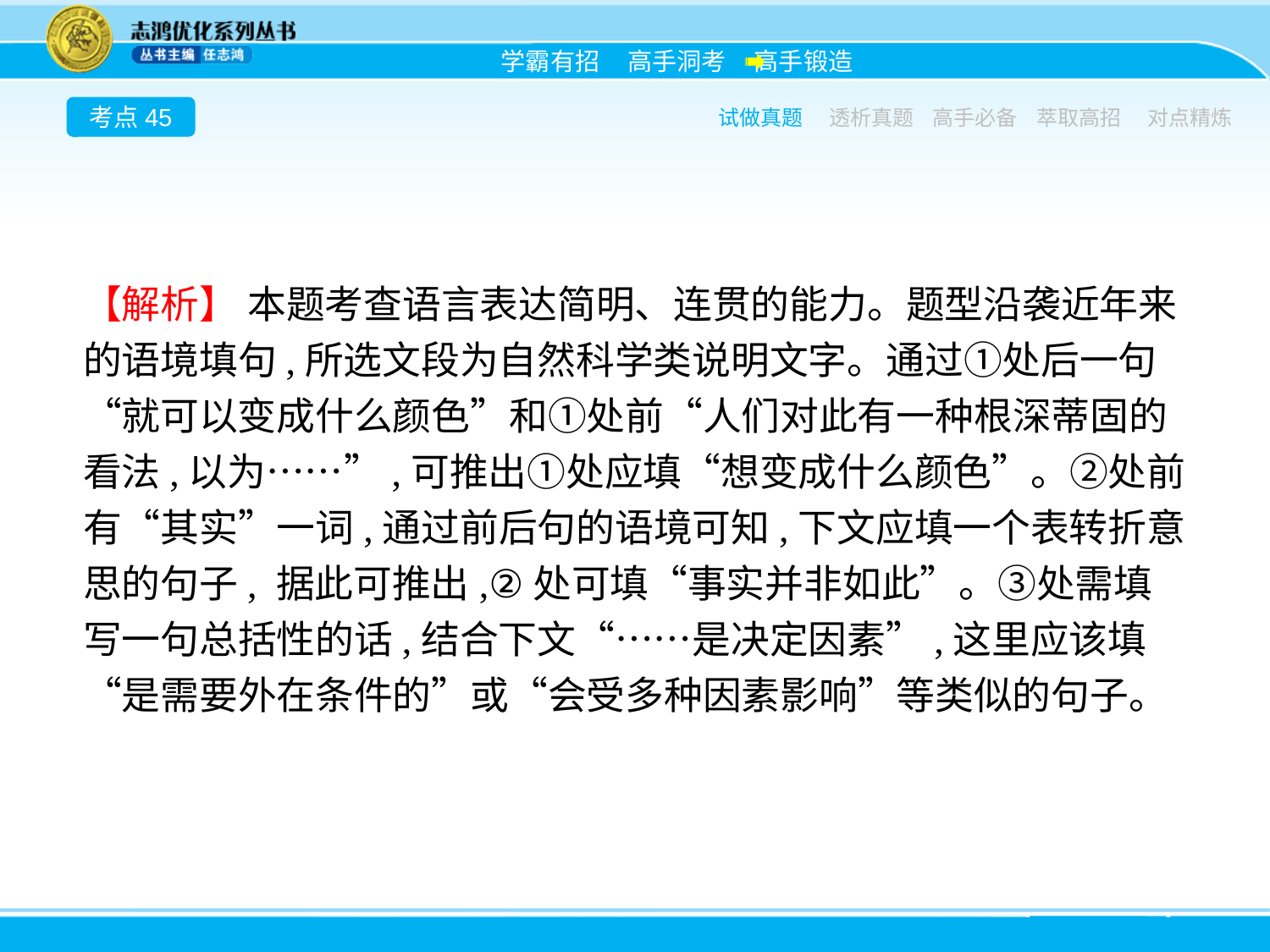

考点45
试做真题
透析真题
高手必备
萃取高招
对点精炼
【解析】 本题考查语言表达简明、连贯的能力。题型沿袭近年来的语境填句,所选文段为自然科学类说明文字。通过①处后一句“就可以变成什么颜色”和①处前“人们对此有一种根深蒂固的看法,以为……”,可推出①处应填“想变成什么颜色”。②处前有“其实”一词,通过前后句的语境可知,下文应填一个表转折意思的句子, 据此可推出,②处可填“事实并非如此”。③处需填写一句总括性的话,结合下文“……是决定因素”,这里应该填“是需要外在条件的”或“会受多种因素影响”等类似的句子。